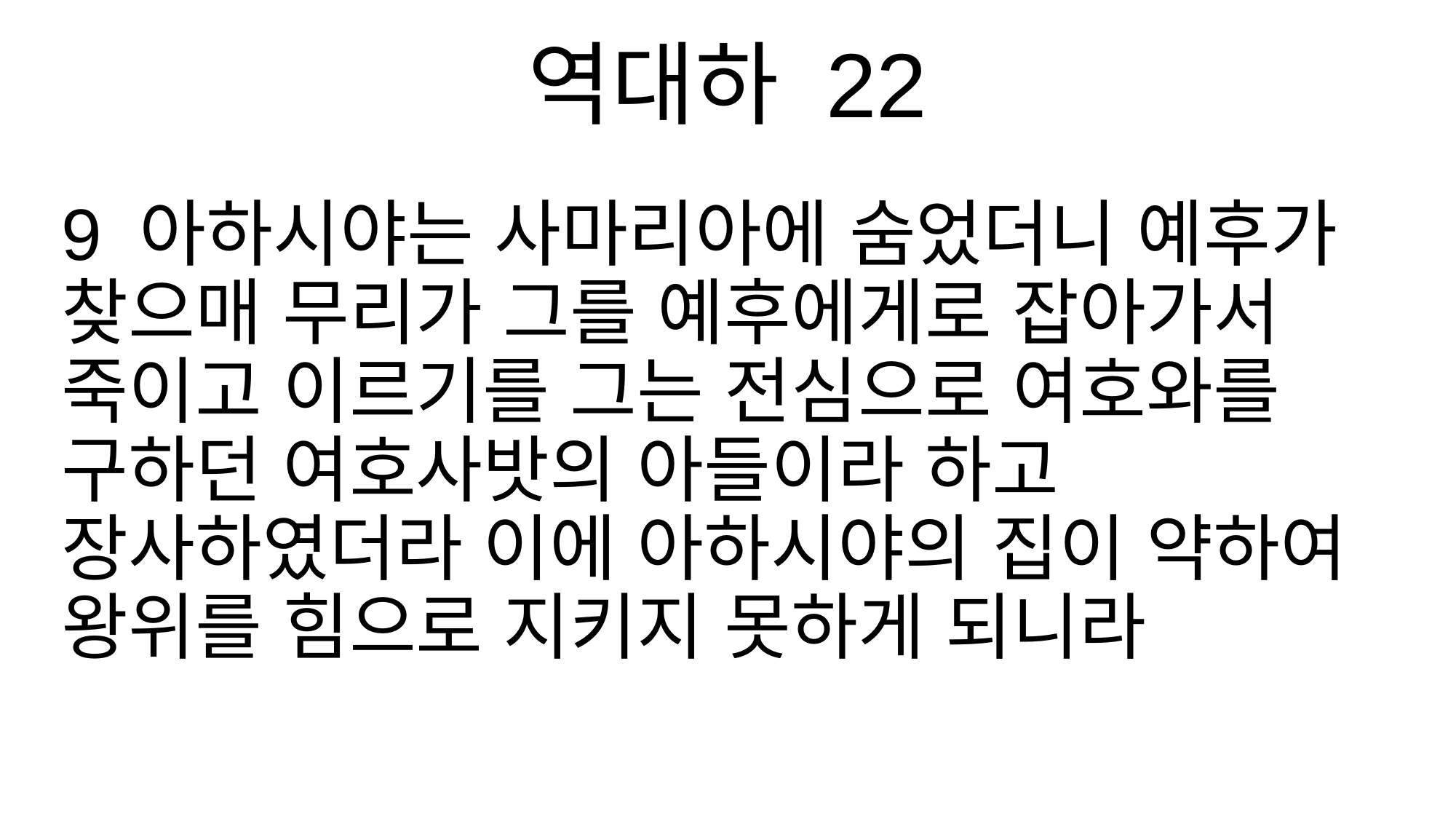

역대하 22
9 아하시야는 사마리아에 숨었더니 예후가 찾으매 무리가 그를 예후에게로 잡아가서 죽이고 이르기를 그는 전심으로 여호와를 구하던 여호사밧의 아들이라 하고 장사하였더라 이에 아하시야의 집이 약하여 왕위를 힘으로 지키지 못하게 되니라